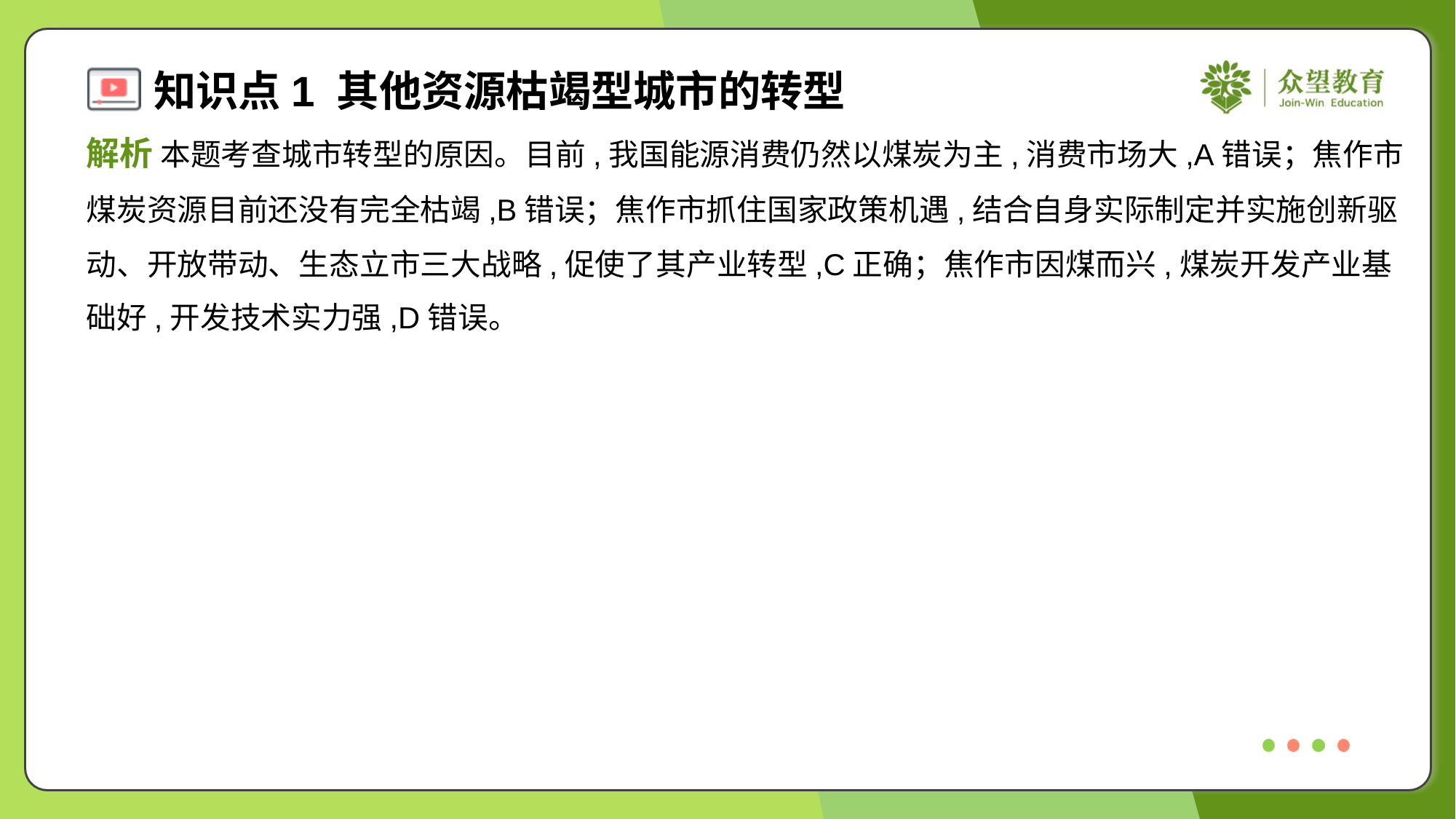

解析 本题考查城市转型的原因。目前,我国能源消费仍然以煤炭为主,消费市场大,A错误；焦作市
煤炭资源目前还没有完全枯竭,B错误；焦作市抓住国家政策机遇,结合自身实际制定并实施创新驱
动、开放带动、生态立市三大战略,促使了其产业转型,C正确；焦作市因煤而兴,煤炭开发产业基
础好,开发技术实力强,D错误。